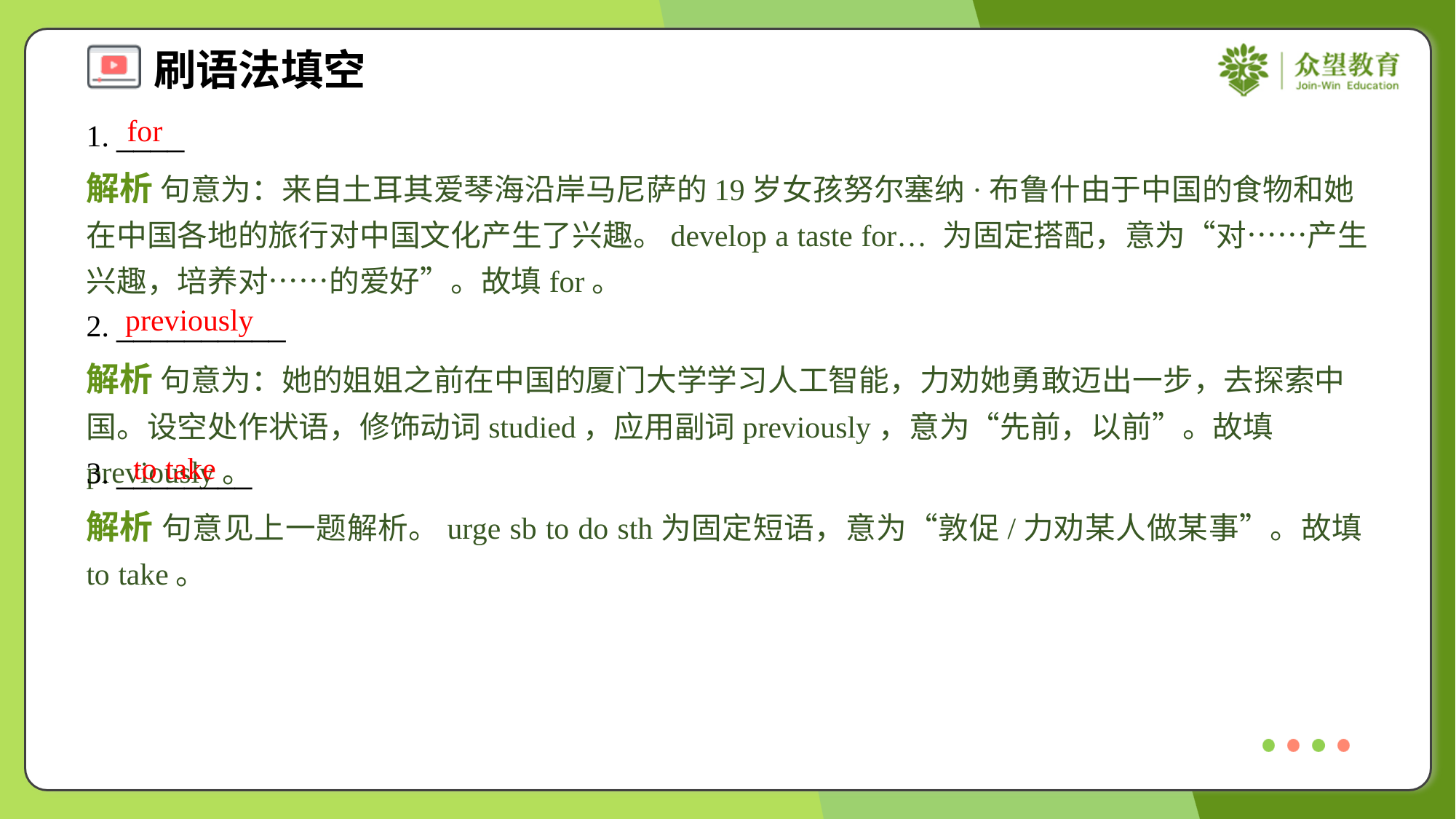

for
1. ____
解析 句意为：来自土耳其爱琴海沿岸马尼萨的19岁女孩努尔塞纳·布鲁什由于中国的食物和她在中国各地的旅行对中国文化产生了兴趣。develop a taste for… 为固定搭配，意为“对……产生兴趣，培养对……的爱好”。故填for。
previously
2. __________
解析 句意为：她的姐姐之前在中国的厦门大学学习人工智能，力劝她勇敢迈出一步，去探索中国。设空处作状语，修饰动词studied，应用副词previously，意为“先前，以前”。故填previously。
to take
3. ________
解析 句意见上一题解析。urge sb to do sth为固定短语，意为“敦促/力劝某人做某事”。故填to take。